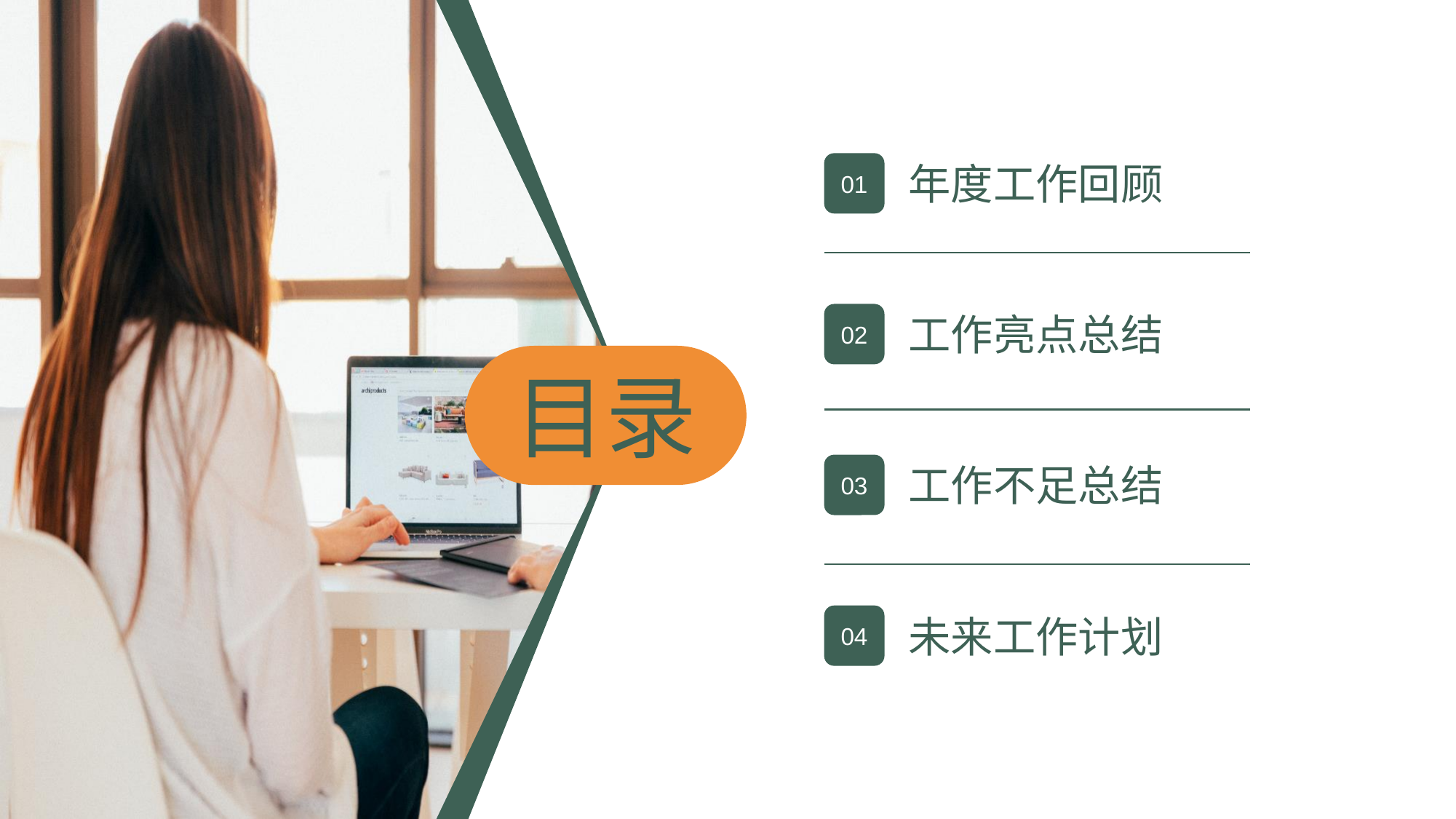

01
年度工作回顾
02
工作亮点总结
03
工作不足总结
04
未来工作计划